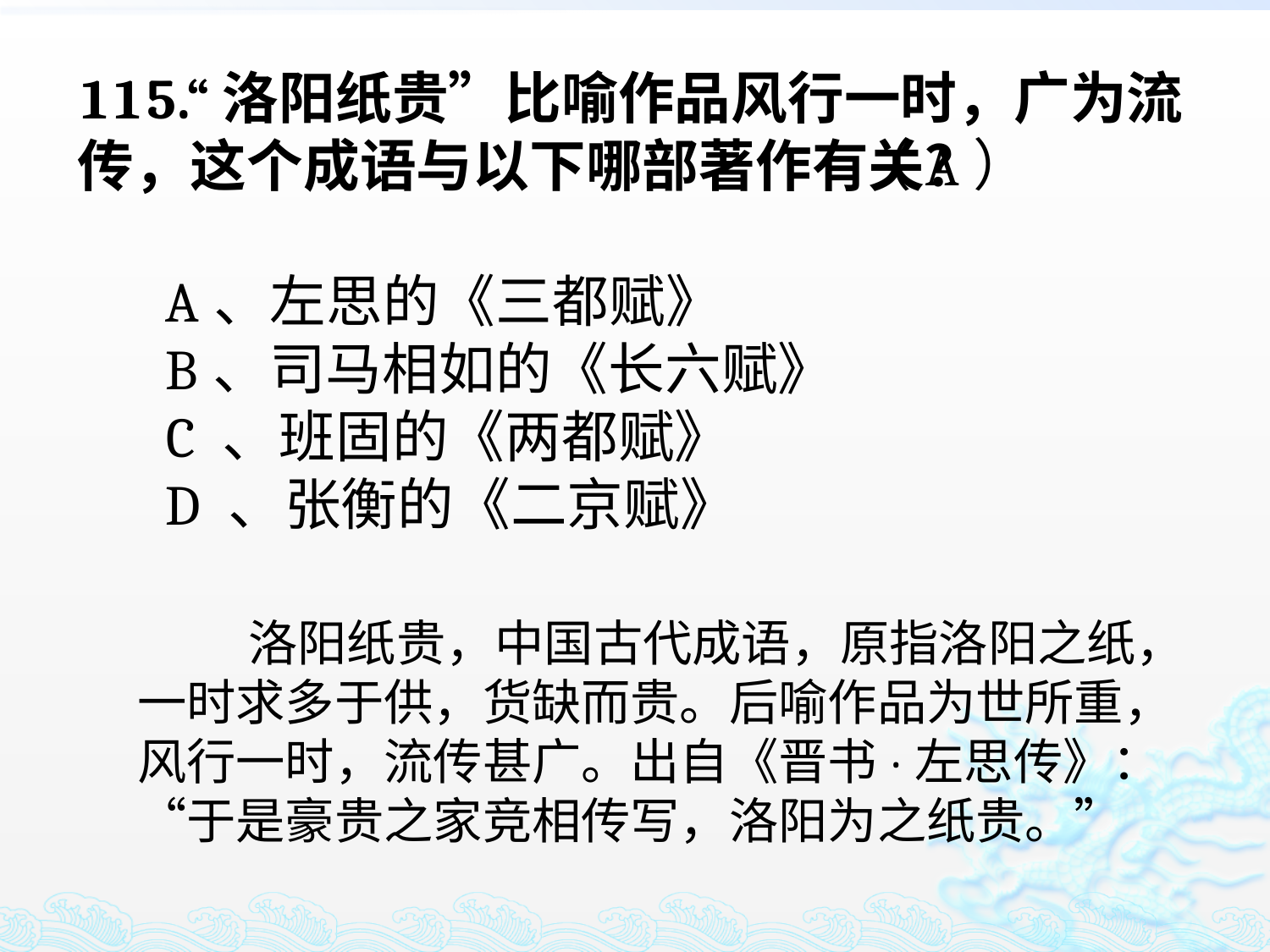

115.“洛阳纸贵”比喻作品风行一时，广为流传，这个成语与以下哪部著作有关？

       A、左思的《三都赋》
       B、司马相如的《长六赋》
       C 、班固的《两都赋》
       D 、张衡的《二京赋》
（A）
         洛阳纸贵，中国古代成语，原指洛阳之纸，一时求多于供，货缺而贵。后喻作品为世所重，风行一时，流传甚广。出自《晋书·左思传》：“于是豪贵之家竞相传写，洛阳为之纸贵。”